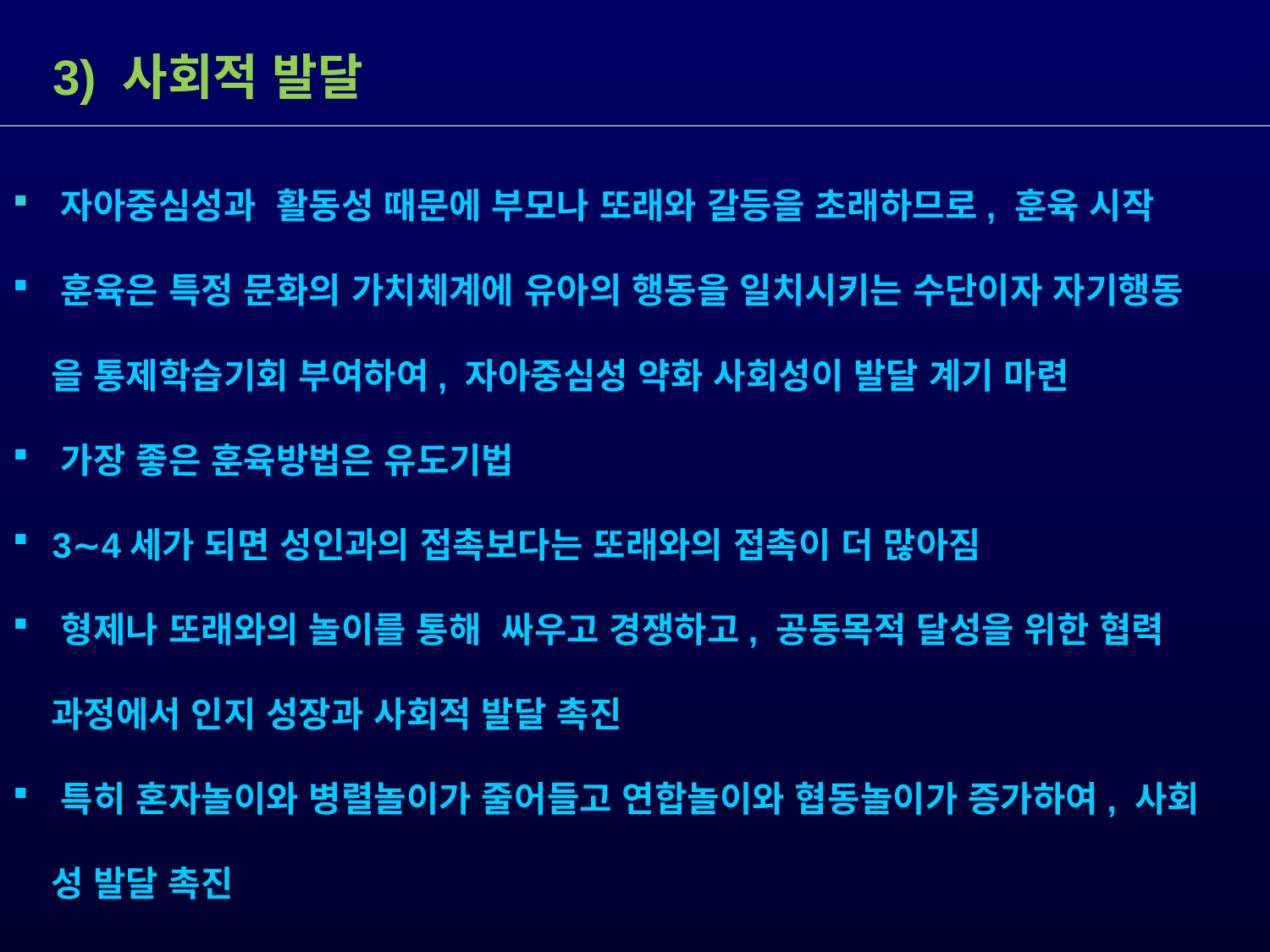

3) 사회적 발달

 자아중심성과  활동성 때문에 부모나 또래와 갈등을 초래하므로, 훈육 시작
 훈육은 특정 문화의 가치체계에 유아의 행동을 일치시키는 수단이자 자기행동
   을 통제학습기회 부여하여, 자아중심성 약화 사회성이 발달 계기 마련
 가장 좋은 훈육방법은 유도기법
 3∼4세가 되면 성인과의 접촉보다는 또래와의 접촉이 더 많아짐
 형제나 또래와의 놀이를 통해  싸우고 경쟁하고, 공동목적 달성을 위한 협력
   과정에서 인지 성장과 사회적 발달 촉진
 특히 혼자놀이와 병렬놀이가 줄어들고 연합놀이와 협동놀이가 증가하여, 사회
   성 발달 촉진